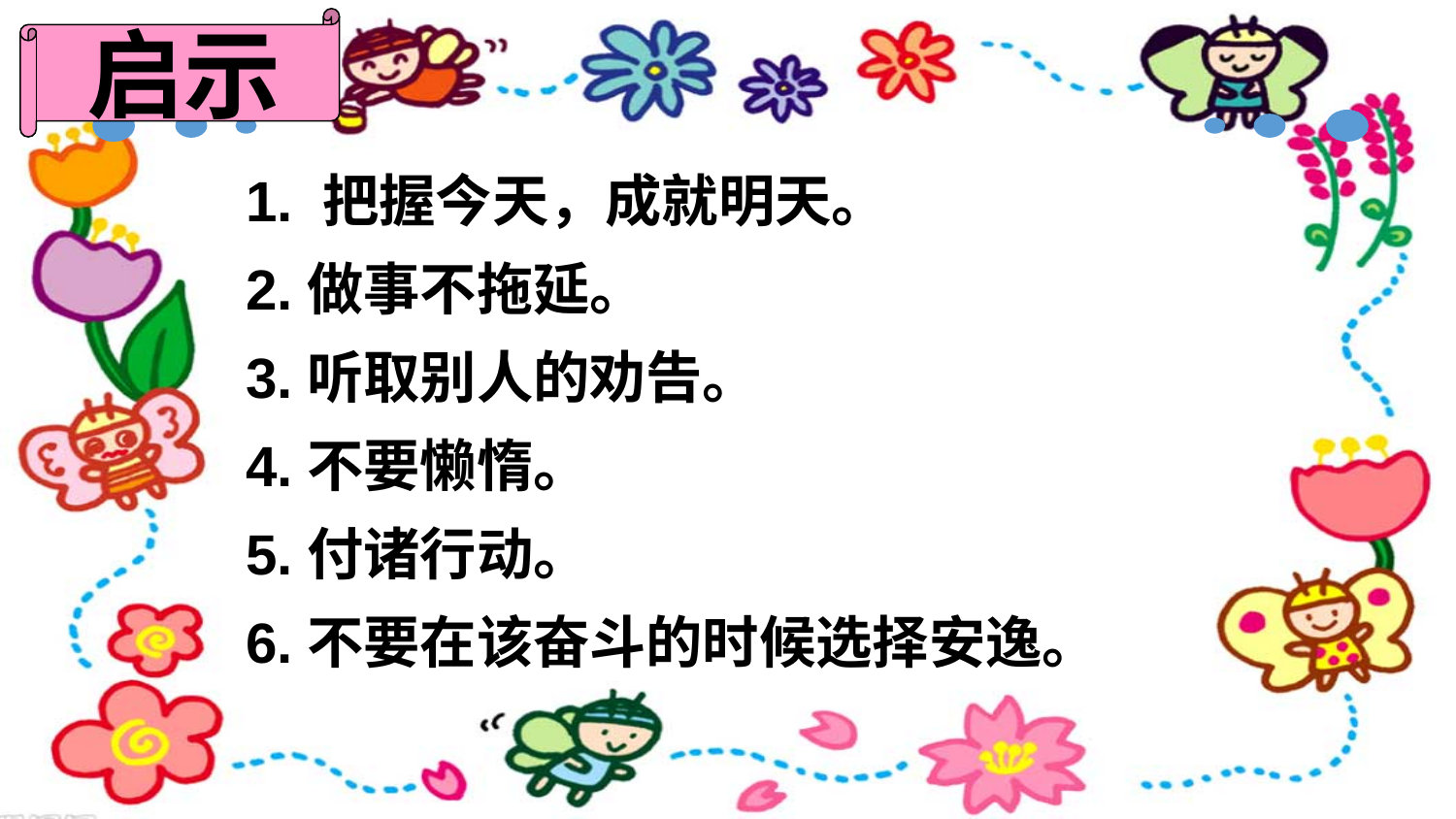

启示
1. 把握今天，成就明天。
2.做事不拖延。
3.听取别人的劝告。
4.不要懒惰。
5.付诸行动。
6.不要在该奋斗的时候选择安逸。